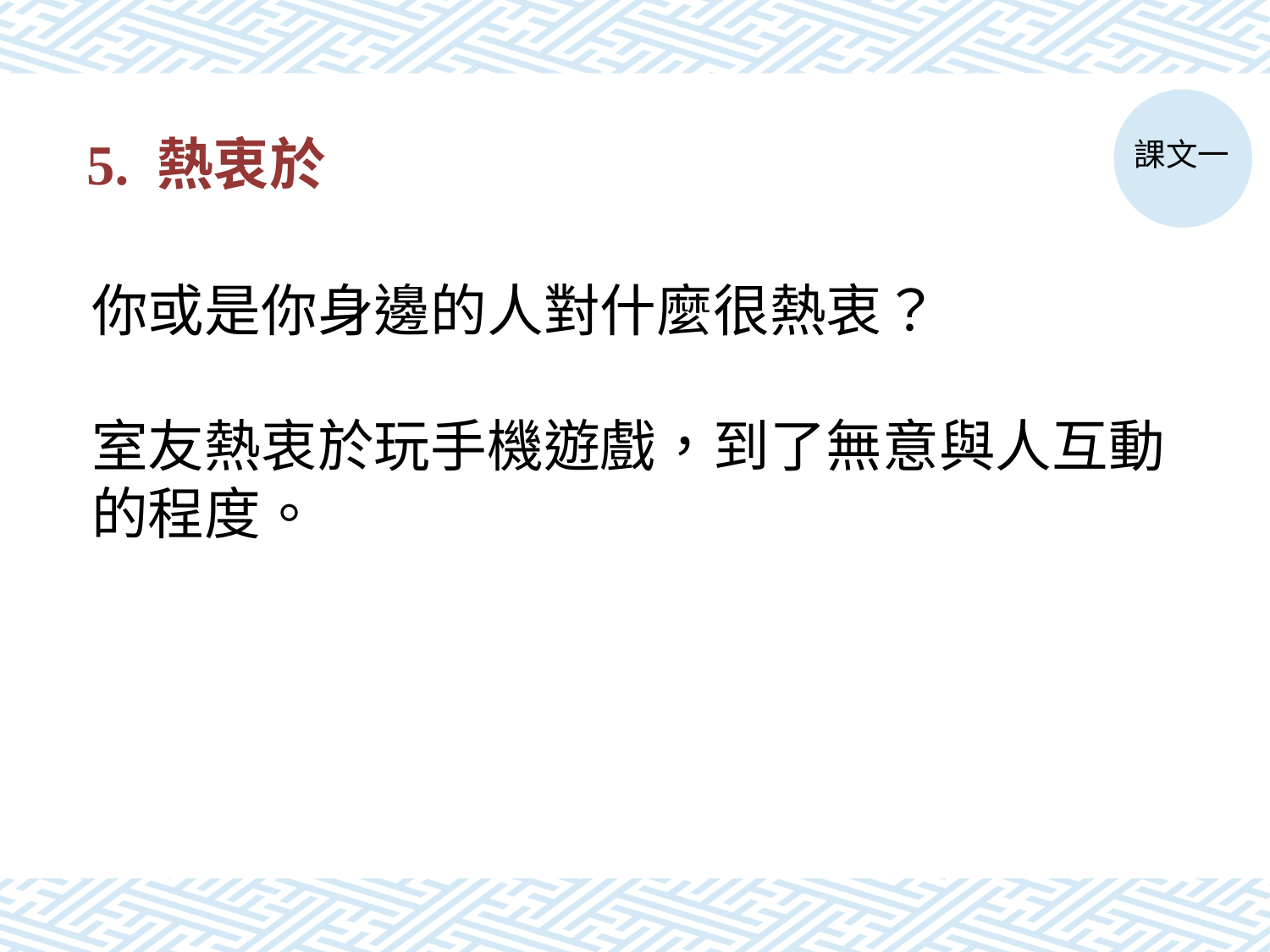

課文一
# 5. 熱衷於
你或是你身邊的人對什麼很熱衷？

室友熱衷於玩手機遊戲，到了無意與人互動的程度。